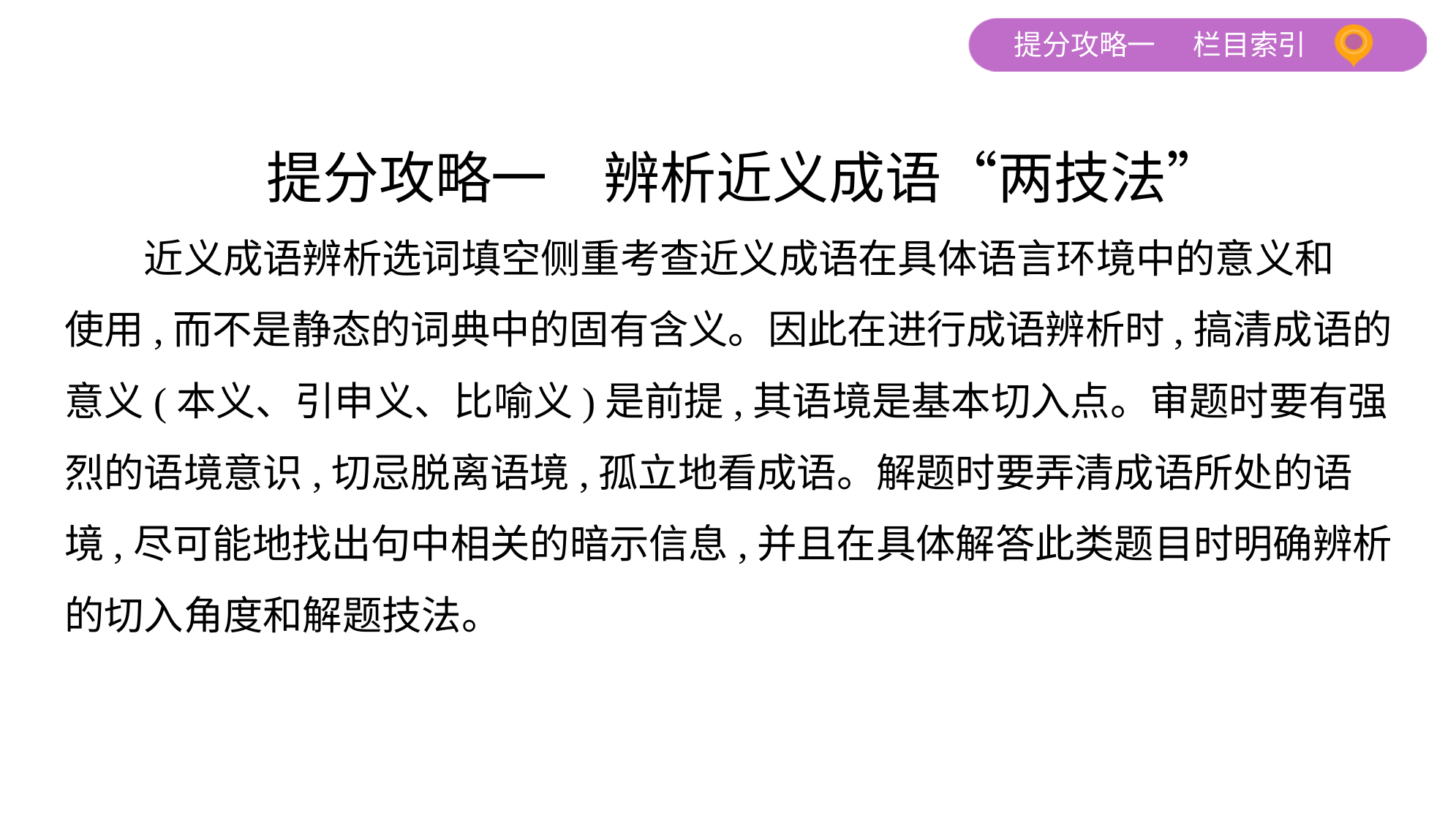

提分攻略一　辨析近义成语“两技法”
　　近义成语辨析选词填空侧重考查近义成语在具体语言环境中的意义和
使用,而不是静态的词典中的固有含义。因此在进行成语辨析时,搞清成语的
意义(本义、引申义、比喻义)是前提,其语境是基本切入点。审题时要有强
烈的语境意识,切忌脱离语境,孤立地看成语。解题时要弄清成语所处的语
境,尽可能地找出句中相关的暗示信息,并且在具体解答此类题目时明确辨析
的切入角度和解题技法。